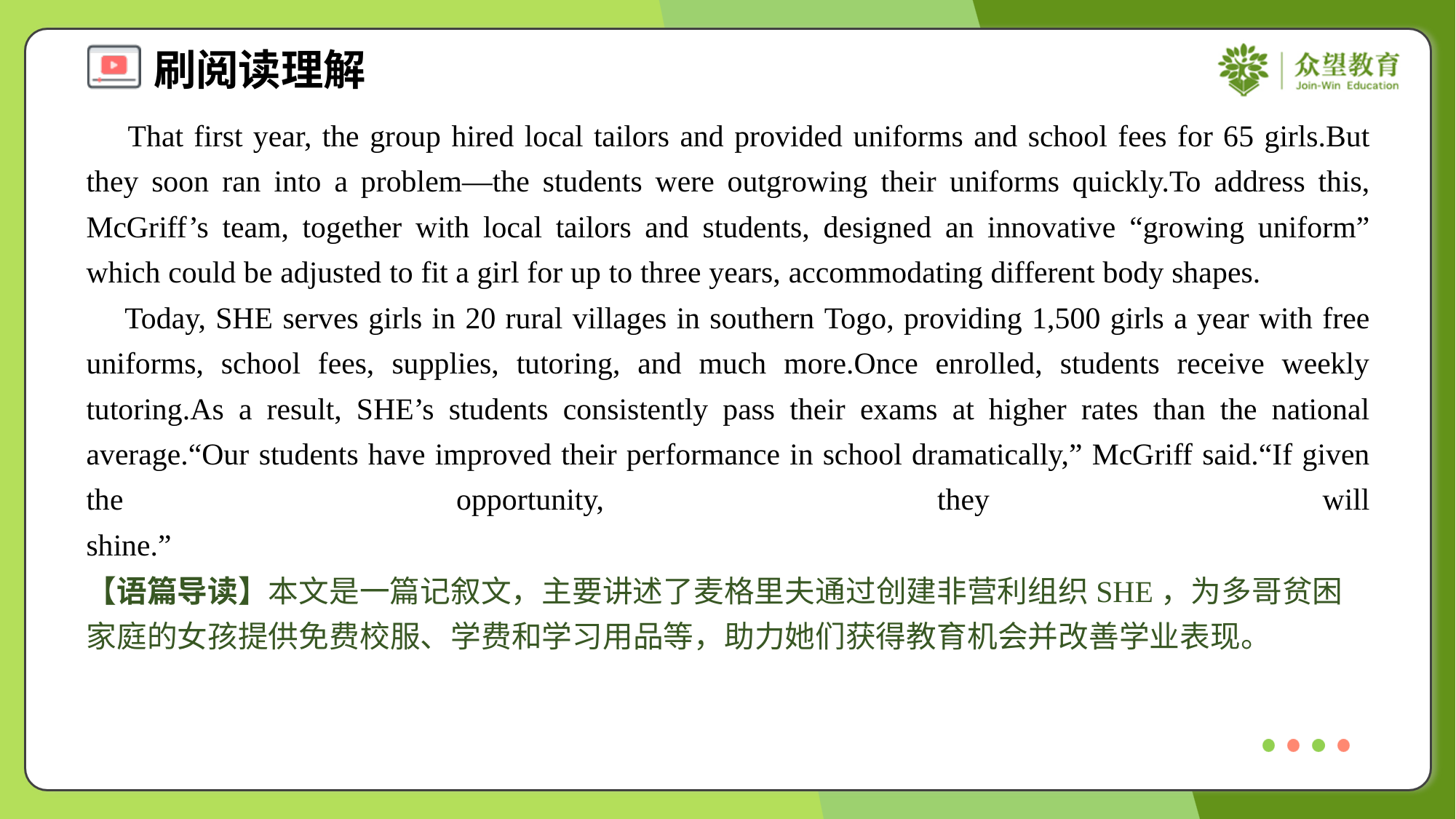

That first year, the group hired local tailors and provided uniforms and school fees for 65 girls.But they soon ran into a problem—the students were outgrowing their uniforms quickly.To address this, McGriff’s team, together with local tailors and students, designed an innovative “growing uniform” which could be adjusted to fit a girl for up to three years, accommodating different body shapes.
    Today, SHE serves girls in 20 rural villages in southern Togo, providing 1,500 girls a year with free uniforms, school fees, supplies, tutoring, and much more.Once enrolled, students receive weekly tutoring.As a result, SHE’s students consistently pass their exams at higher rates than the national average.“Our students have improved their performance in school dramatically,” McGriff said.“If given the opportunity, they will shine.”#1.5
【语篇导读】本文是一篇记叙文，主要讲述了麦格里夫通过创建非营利组织SHE，为多哥贫困家庭的女孩提供免费校服、学费和学习用品等，助力她们获得教育机会并改善学业表现。